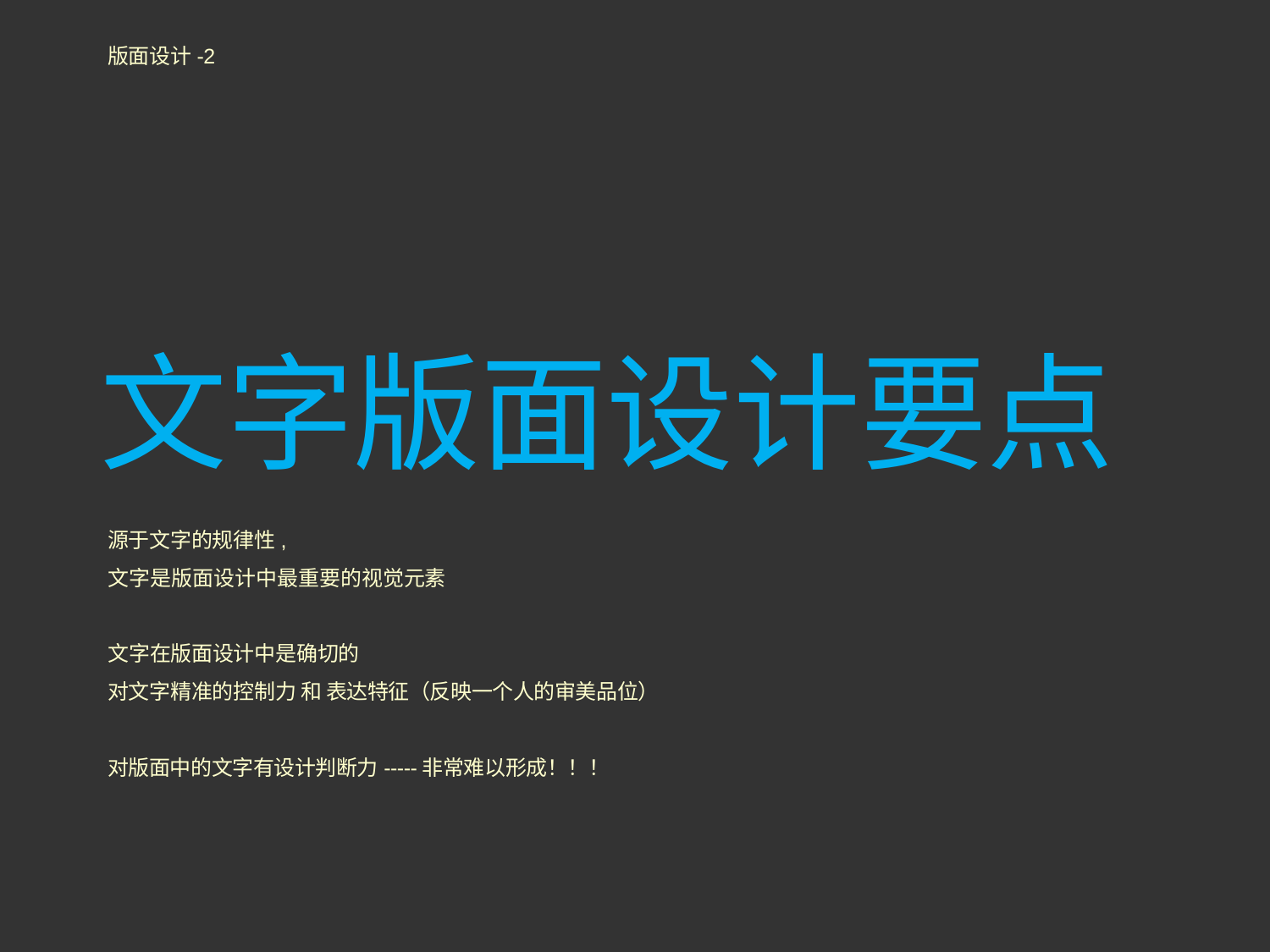

版面设计-2

文字版面设计要点

源于文字的规律性,
文字是版面设计中最重要的视觉元素

文字在版面设计中是确切的
对文字精准的控制力 和 表达特征（反映一个人的审美品位）

对版面中的文字有设计判断力-----非常难以形成！！！